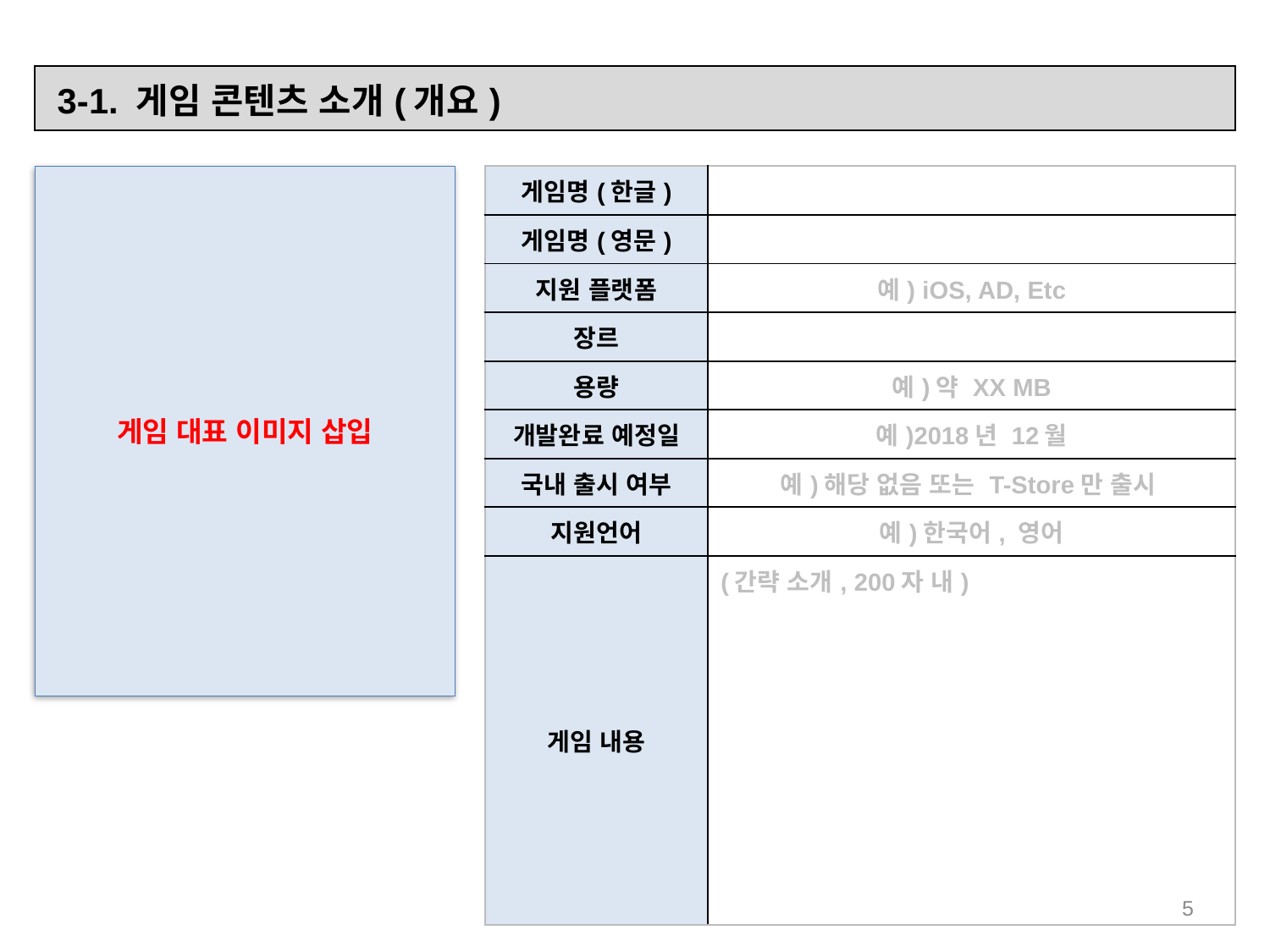

| 3-1. 게임 콘텐츠 소개(개요) |
| --- |
게임 대표 이미지 삽입
| 게임명(한글) |  |
| --- | --- |
| 게임명(영문) |  |
| 지원 플랫폼 | 예) iOS, AD, Etc |
| 장르 |  |
| 용량 | 예)약 XX MB |
| 개발완료 예정일 | 예)2018년 12월 |
| 국내 출시 여부 | 예)해당 없음 또는 T-Store만 출시 |
| 지원언어 | 예)한국어, 영어 |
| 게임 내용 | (간략 소개, 200자 내) |
5